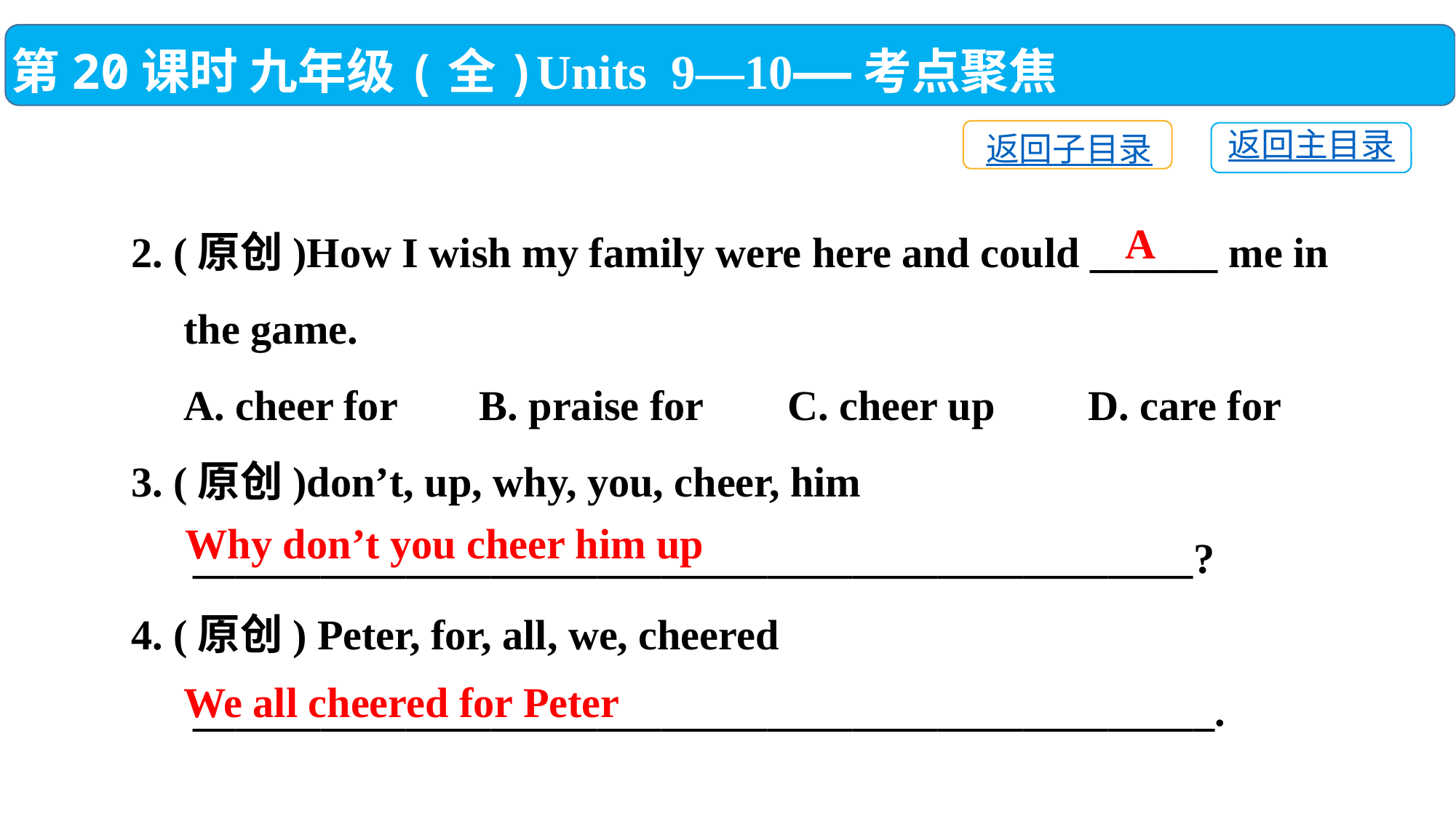

第20课时 九年级(全)Units  9—10——考点聚焦

返回子目录
返回主目录
2. (原创)How I wish my family were here and could ______ me in
     the game.
     A. cheer for	  B. praise for        C. cheer up	        D. care for
3. (原创)don’t, up, why, you, cheer, him
　 _______________________________________________?
4. (原创) Peter, for, all, we, cheered
　 ________________________________________________.
A

Why don’t you cheer him up
We all cheered for Peter